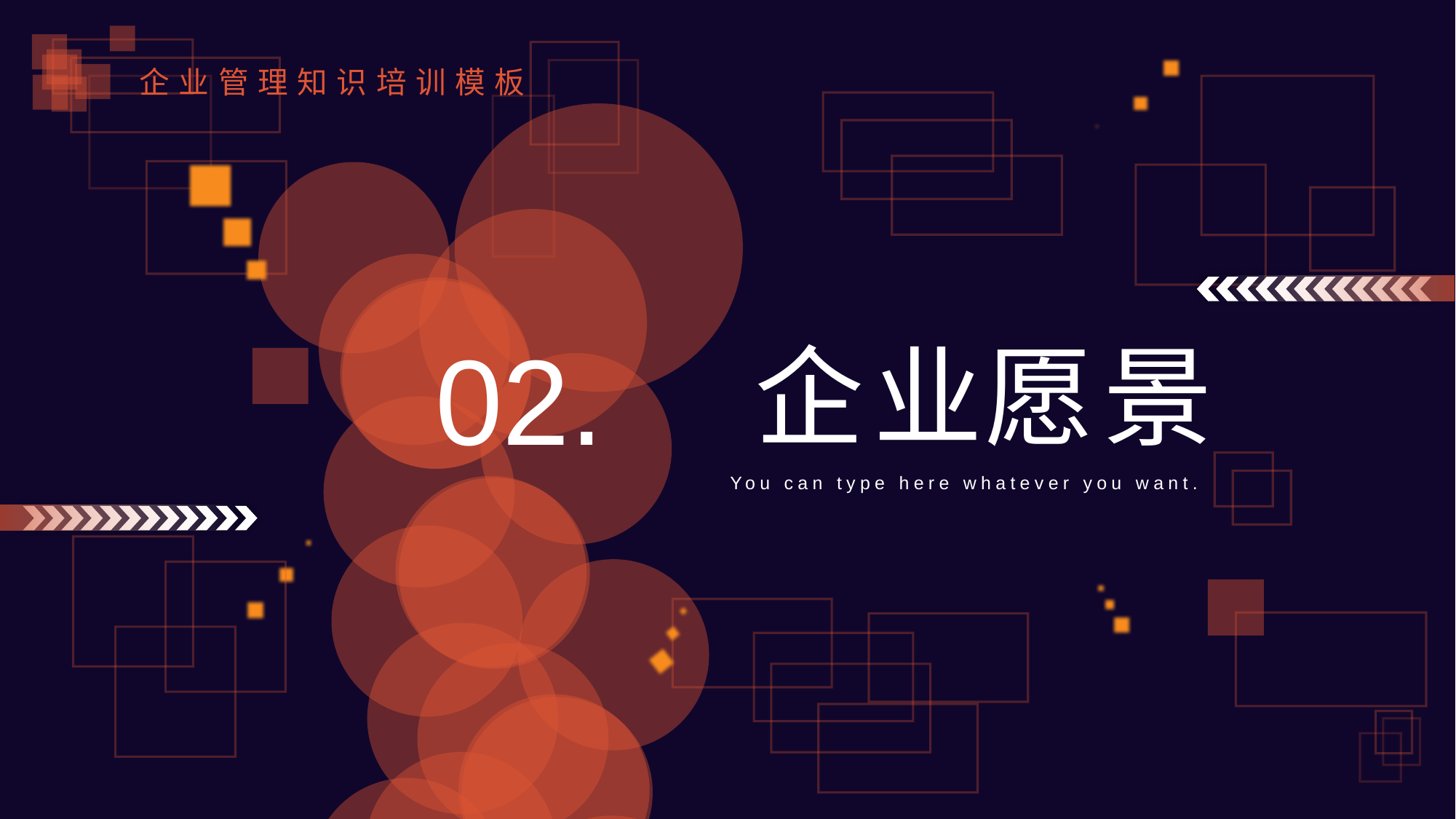

02.
企业
愿景

You can type here whatever you want.